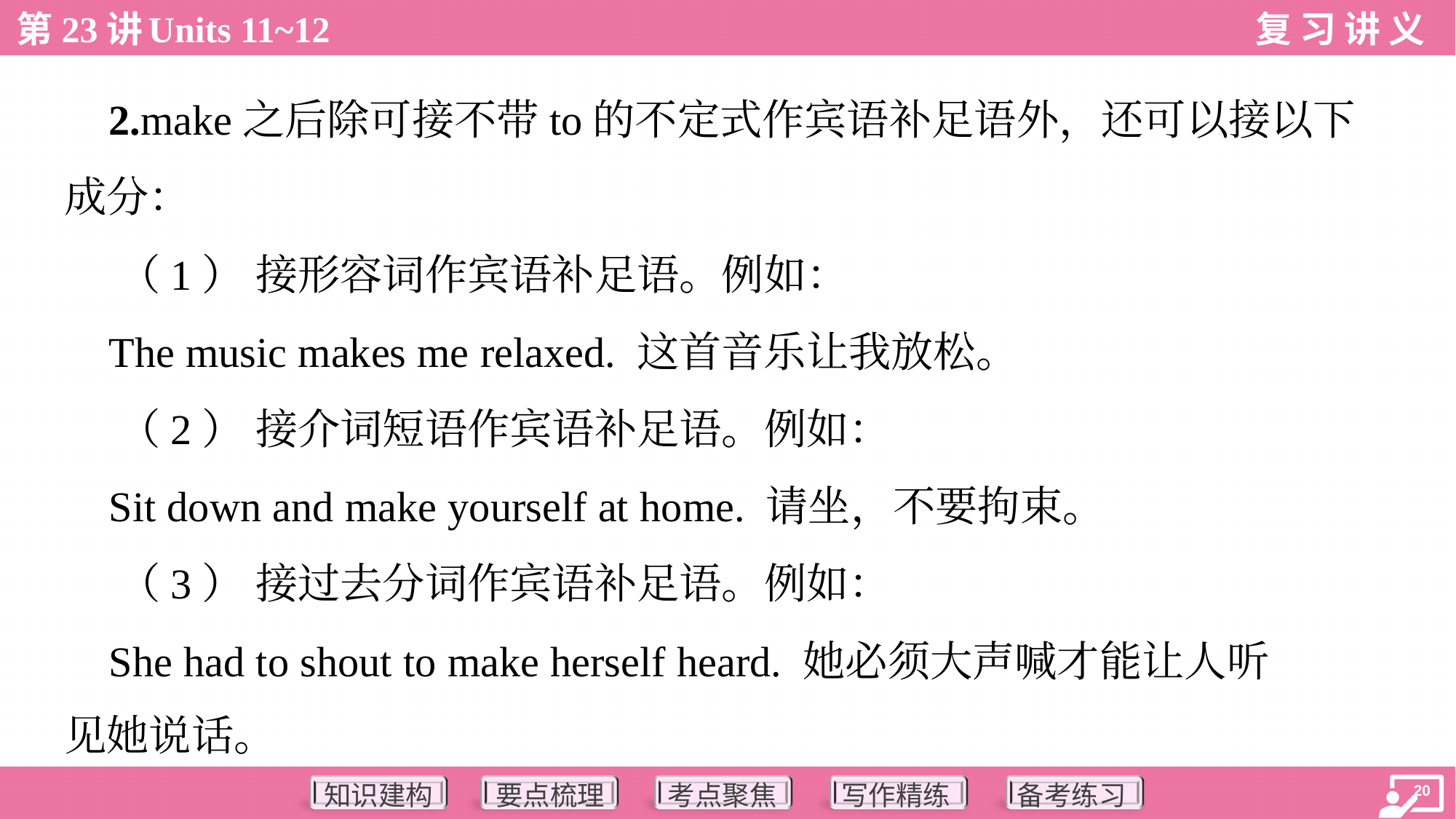

2.make之后除可接不带to的不定式作宾语补足语外，还可以接以下
成分：
    （1） 接形容词作宾语补足语。例如：
    The music makes me relaxed. 这首音乐让我放松。
    （2） 接介词短语作宾语补足语。例如：
    Sit down and make yourself at home. 请坐，不要拘束。
    （3） 接过去分词作宾语补足语。例如：
    She had to shout to make herself heard. 她必须大声喊才能让人听
见她说话。